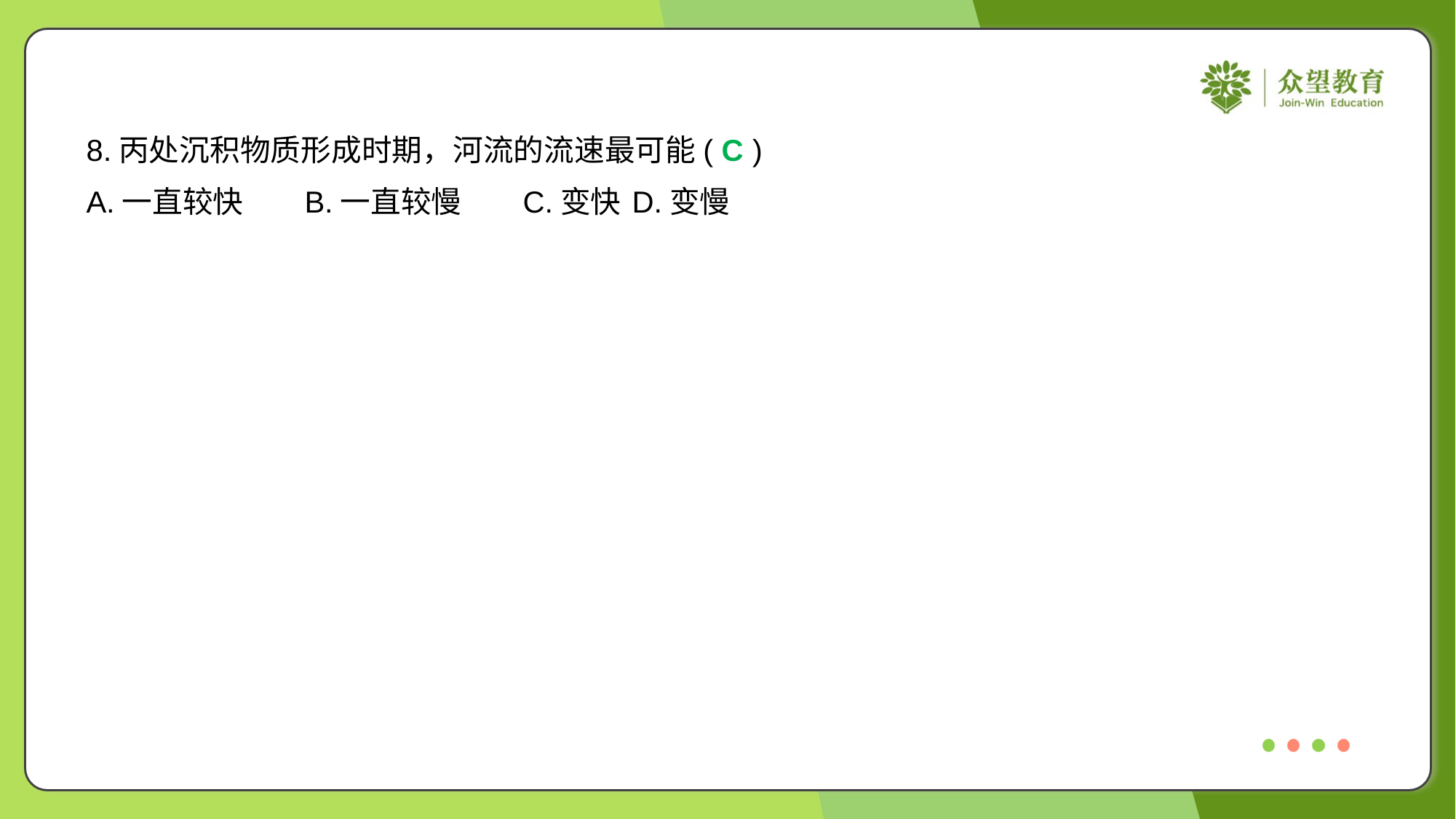

8.丙处沉积物质形成时期，河流的流速最可能(     )
C
A.一直较快	B.一直较慢	C.变快	D.变慢